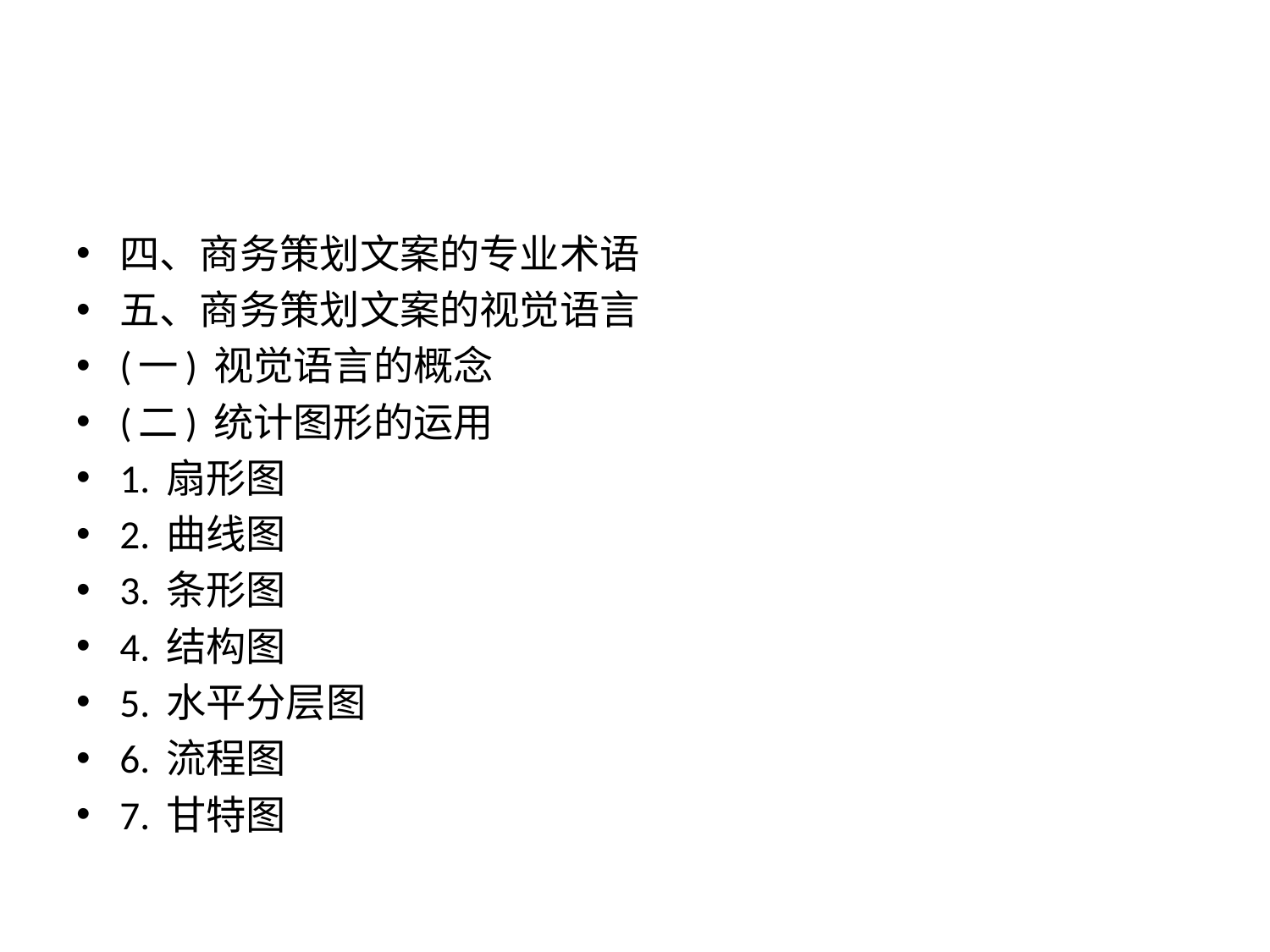

#
四、商务策划文案的专业术语
五、商务策划文案的视觉语言
(一) 视觉语言的概念
(二) 统计图形的运用
1. 扇形图
2. 曲线图
3. 条形图
4. 结构图
5. 水平分层图
6. 流程图
7. 甘特图